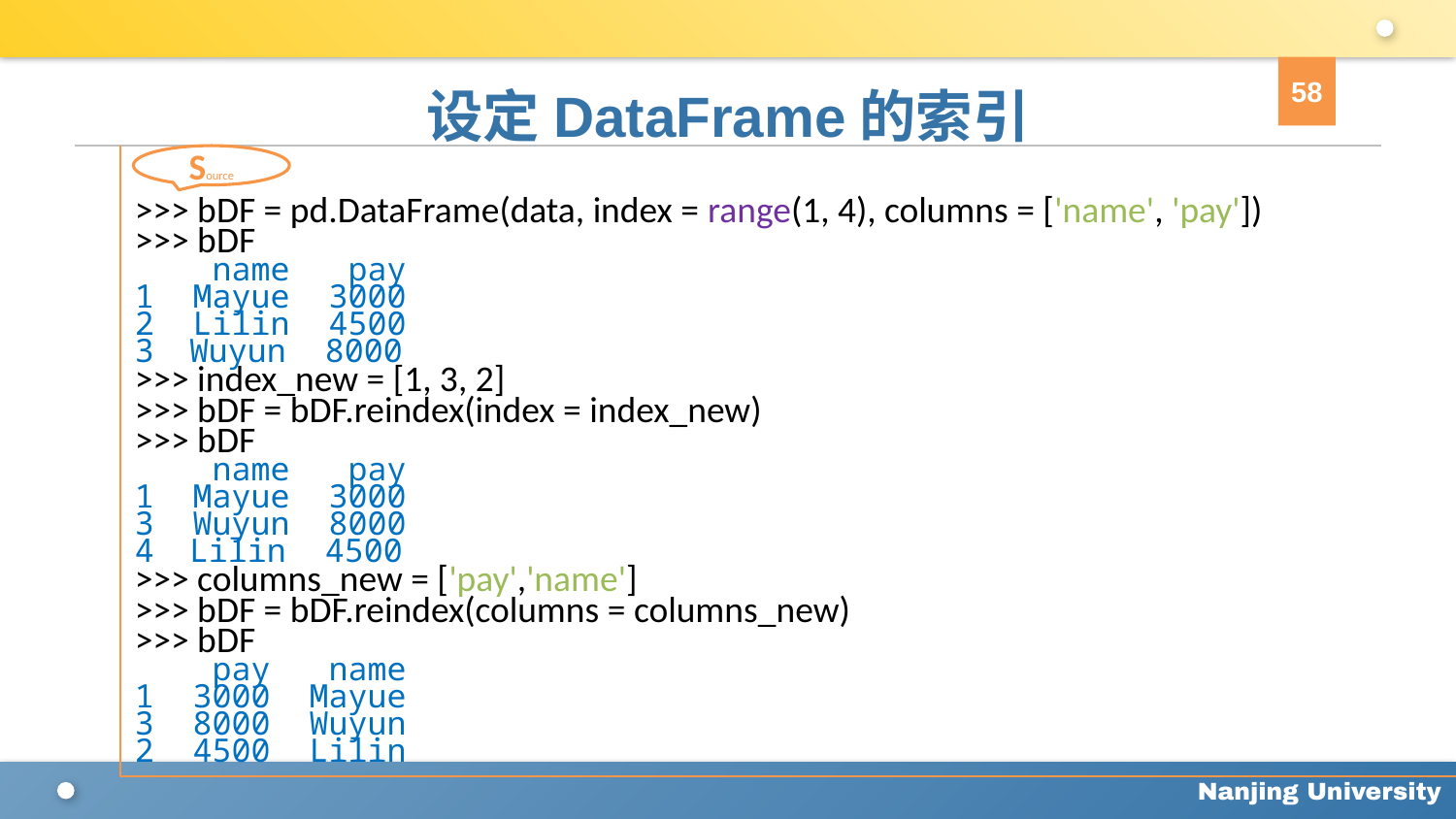

58
# 设定DataFrame的索引

>>> bDF = pd.DataFrame(data, index = range(1, 4), columns = ['name', 'pay'])
>>> bDF
    name   pay
1  Mayue  3000
2  Lilin  4500
Wuyun  8000
>>> index_new = [1, 3, 2]
>>> bDF = bDF.reindex(index = index_new)
>>> bDF
    name   pay
1  Mayue  3000
3  Wuyun  8000
Lilin  4500
>>> columns_new = ['pay','name']
>>> bDF = bDF.reindex(columns = columns_new)
>>> bDF
    pay   name
1  3000  Mayue
3  8000  Wuyun
2  4500  Lilin
Source